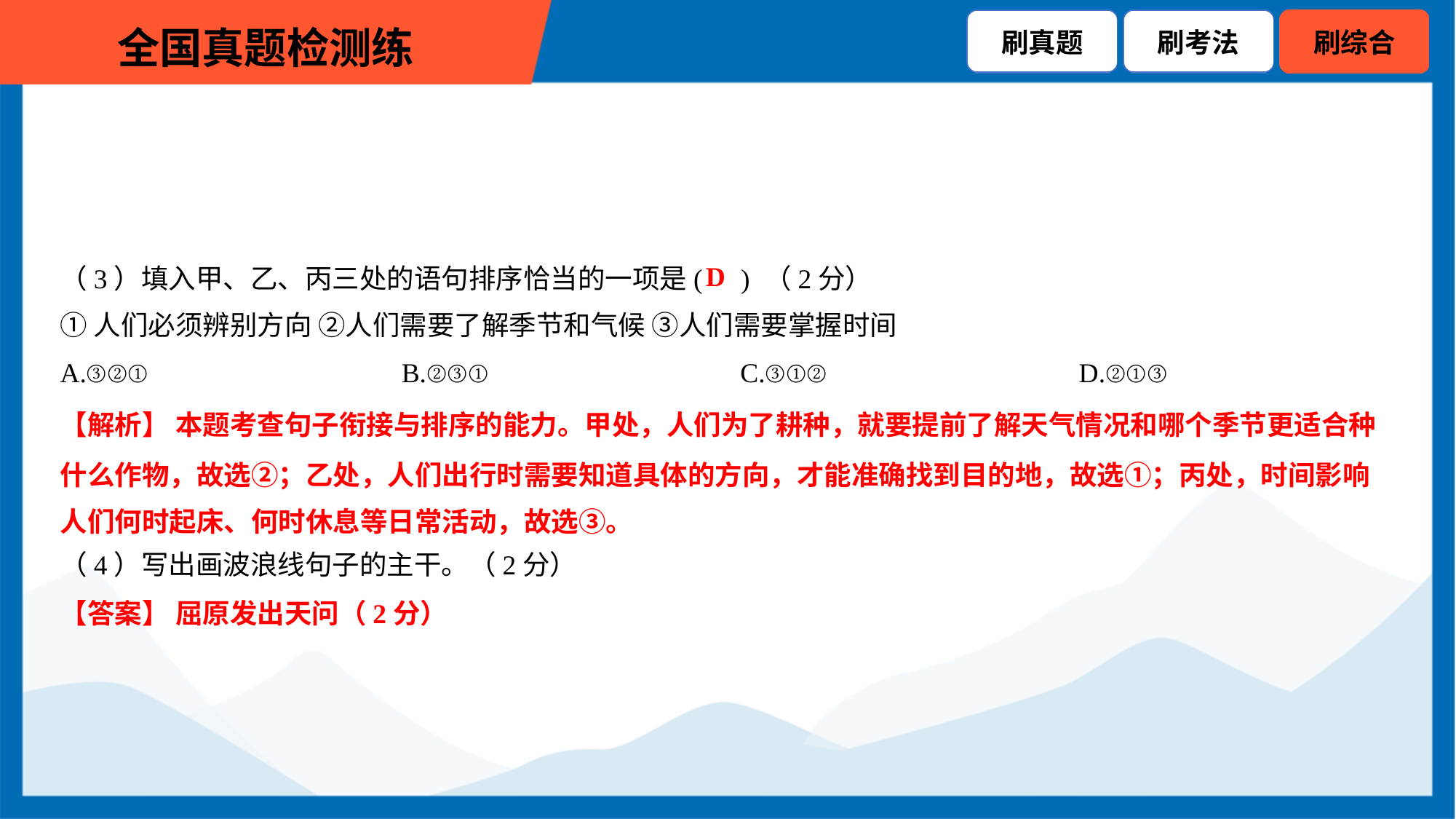

（3）填入甲、乙、丙三处的语句排序恰当的一项是(     ) （2分）
①人们必须辨别方向 ②人们需要了解季节和气候 ③人们需要掌握时间
D
A.③②①	B.②③①	C.③①②	D.②①③
【解析】 本题考查句子衔接与排序的能力。甲处，人们为了耕种，就要提前了解天气情况和哪个季节更适合种
什么作物，故选②；乙处，人们出行时需要知道具体的方向，才能准确找到目的地，故选①；丙处，时间影响
人们何时起床、何时休息等日常活动，故选③。
（4）写出画波浪线句子的主干。（2分）
【答案】 屈原发出天问（2分）